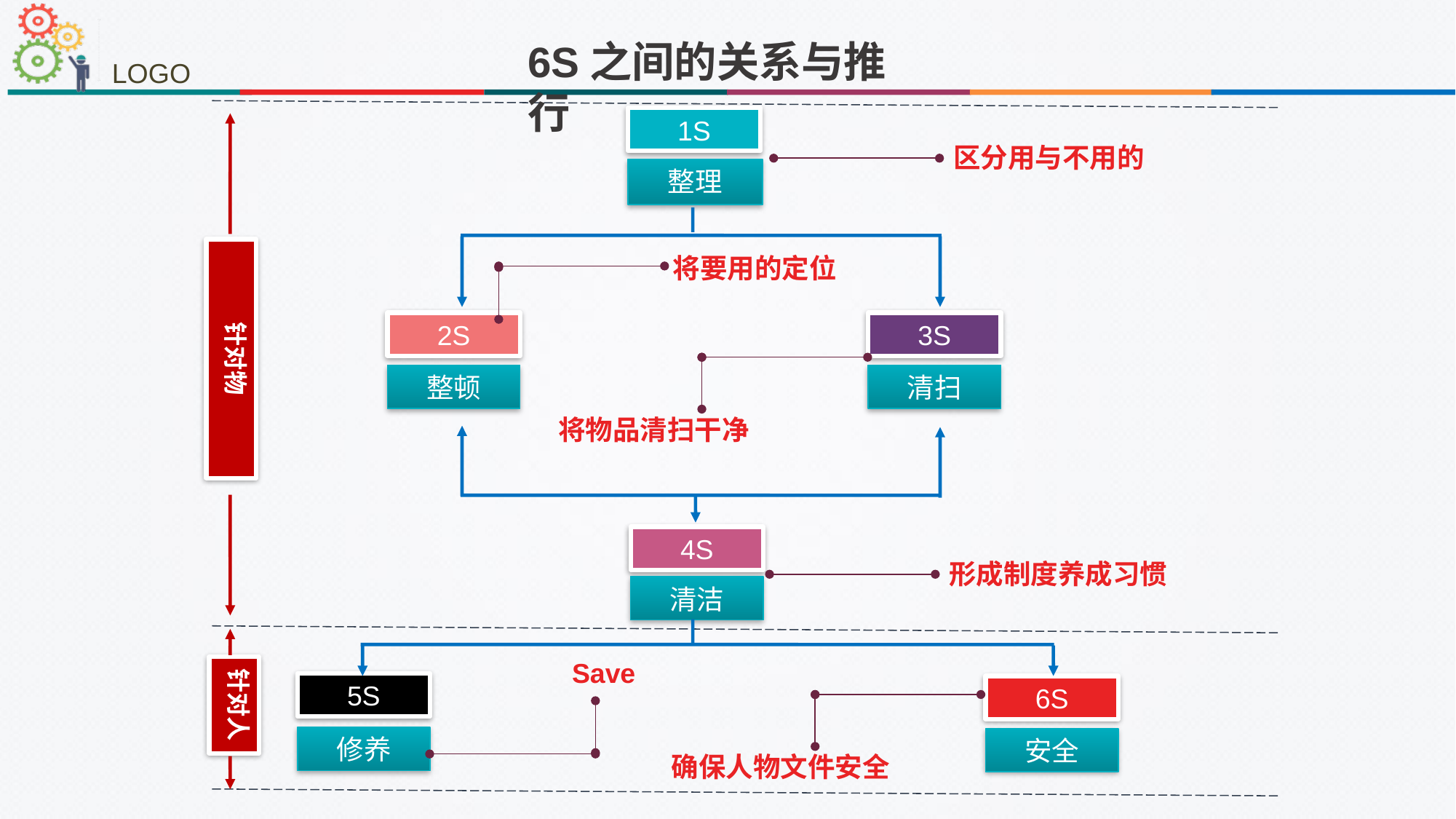

6S之间的关系与推行

1S

针对物

区分用与不用的
整理

将要用的定位
2S
3S
整顿
清扫
将物品清扫干净

4S
形成制度养成习惯
清洁

针对人

Save
5S
6S
修养
安全
确保人物文件安全